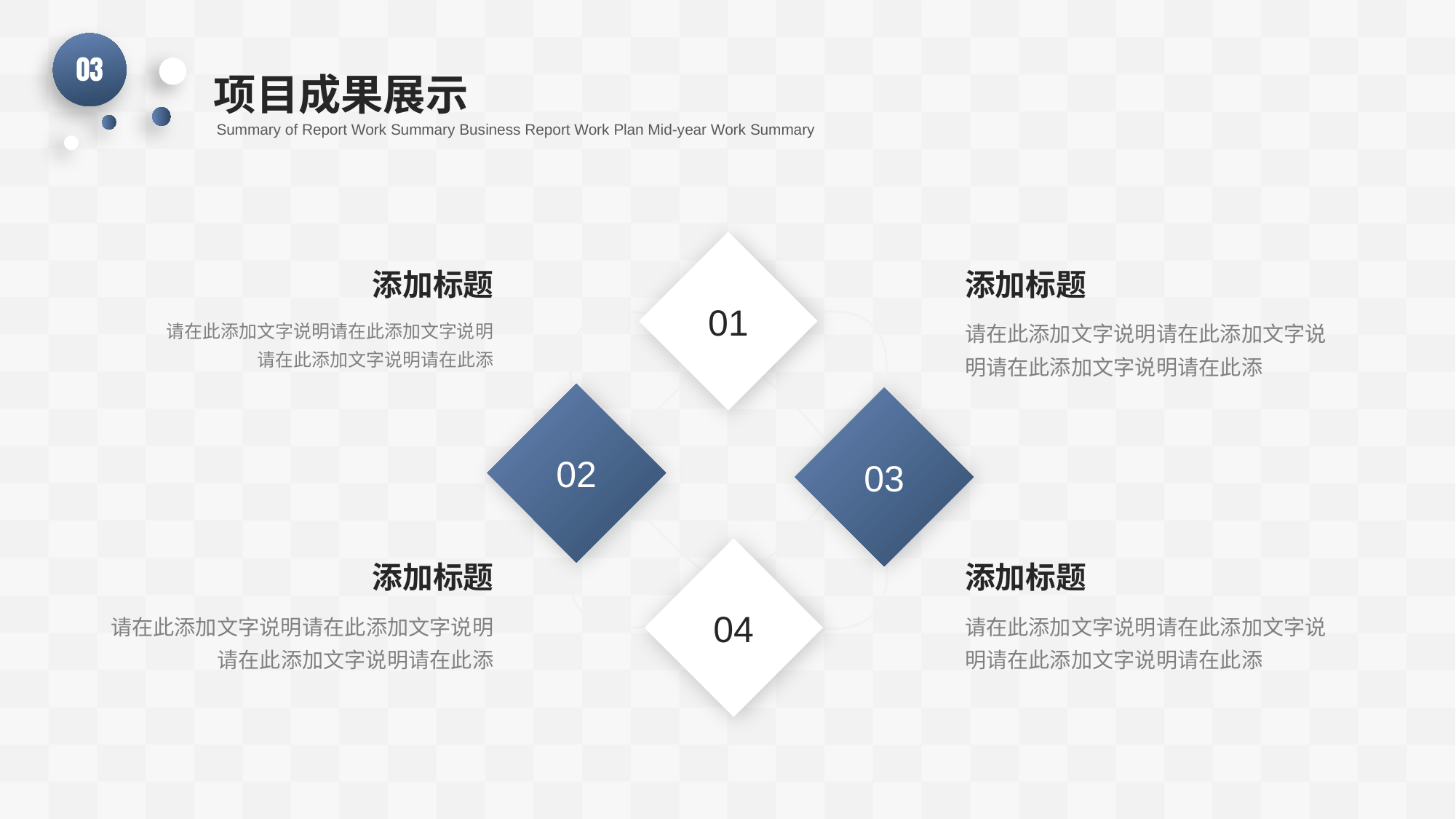

03

项目成果展示

Summary of Report Work Summary Business Report Work Plan Mid-year Work Summary

01

02
03
04
添加标题
请在此添加文字说明请在此添加文字说明
请在此添加文字说明请在此添
添加标题
请在此添加文字说明请在此添加文字说明请在此添加文字说明请在此添
添加标题
请在此添加文字说明请在此添加文字说明请在此添加文字说明请在此添
添加标题
请在此添加文字说明请在此添加文字说明请在此添加文字说明请在此添